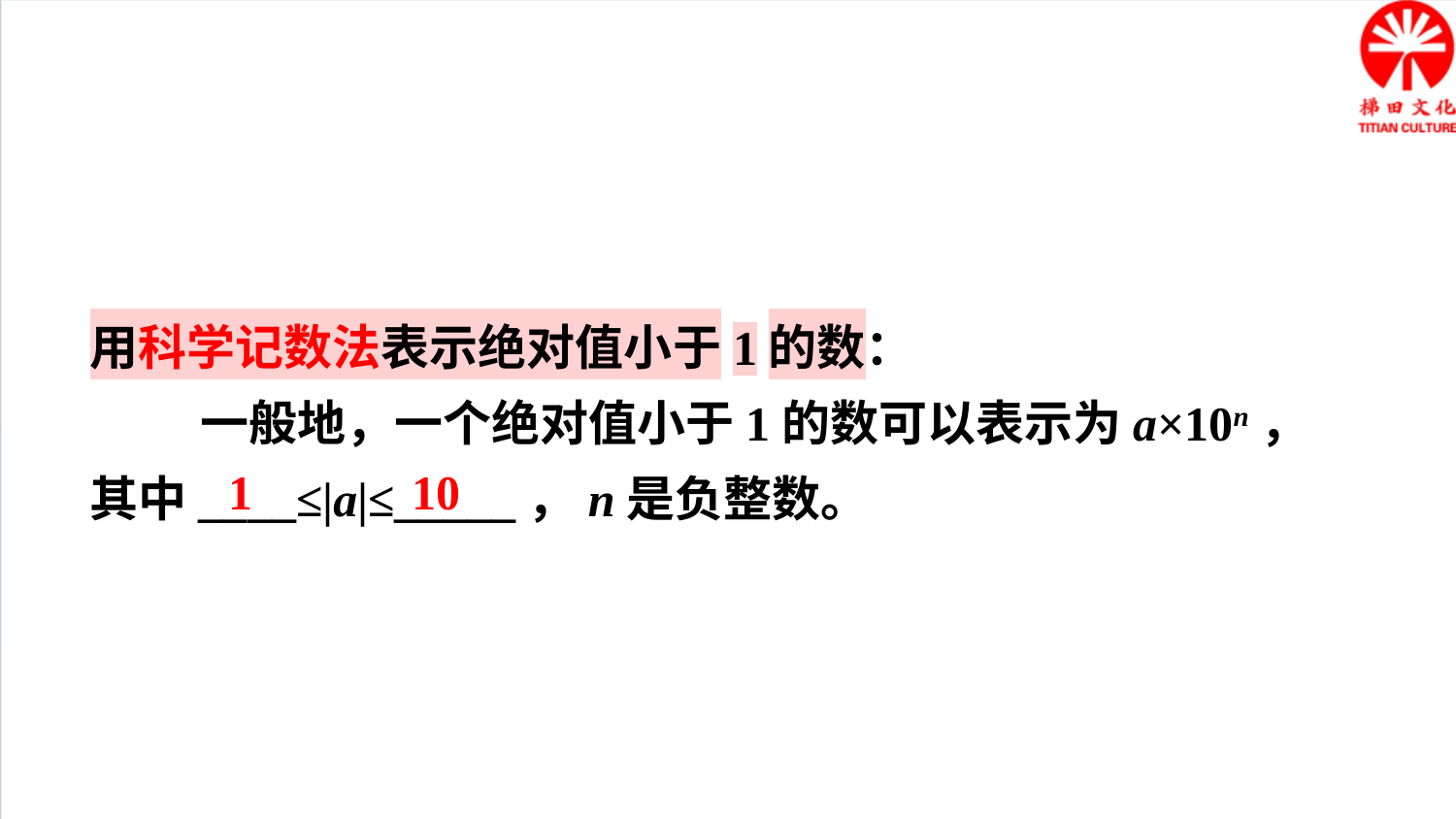

用科学记数法表示绝对值小于1的数：
         一般地，一个绝对值小于1的数可以表示为a×10n，其中____≤|a|≤_____，n是负整数。
1
10